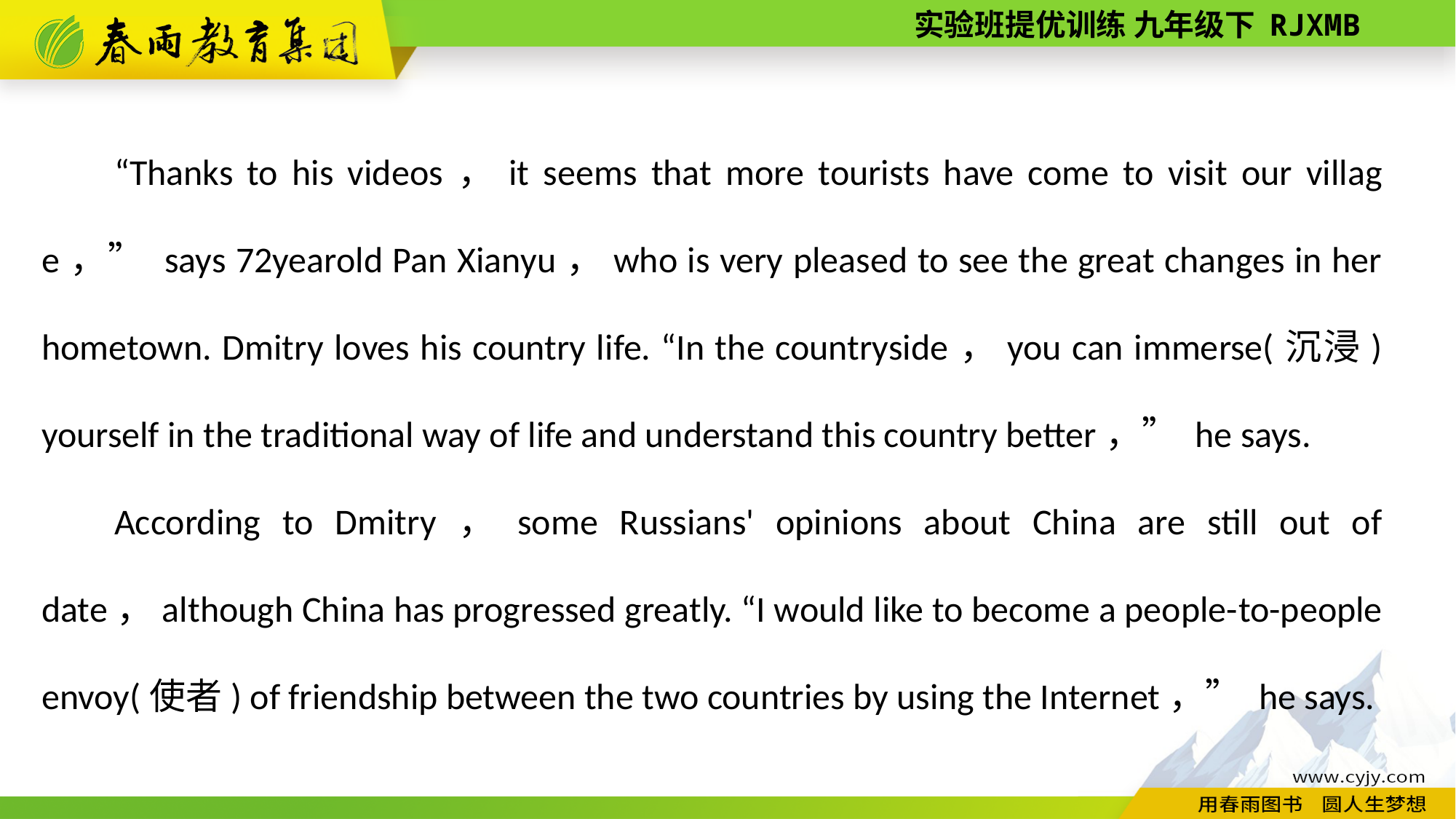

“Thanks to his videos，it seems that more tourists have come to visit our village，” says 72­year­old Pan Xianyu，who is very pleased to see the great changes in her hometown. Dmitry loves his country life. “In the countryside，you can immerse(沉浸) yourself in the traditional way of life and understand this country better，” he says.
According to Dmitry，some Russians' opinions about China are still out of date，although China has progressed greatly. “I would like to become a people-­to-­people envoy(使者) of friendship between the two countries by using the Internet，” he says.